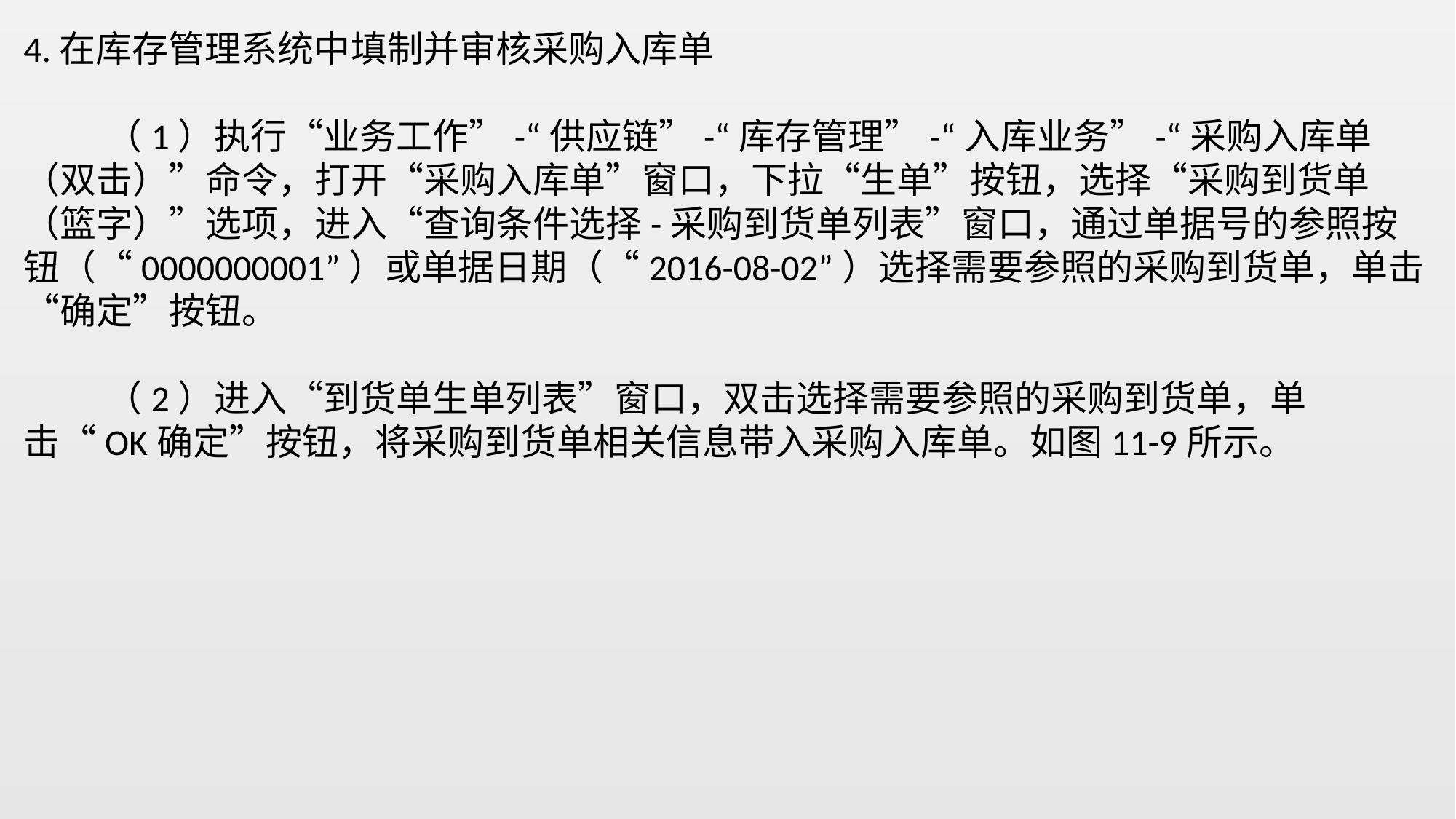

4.在库存管理系统中填制并审核采购入库单

         （1）执行“业务工作”-“供应链”-“库存管理”-“入库业务”-“采购入库单（双击）”命令，打开“采购入库单”窗口，下拉“生单”按钮，选择“采购到货单（篮字）”选项，进入“查询条件选择-采购到货单列表”窗口，通过单据号的参照按钮（“0000000001”）或单据日期（“2016-08-02”）选择需要参照的采购到货单，单击“确定”按钮。

         （2）进入“到货单生单列表”窗口，双击选择需要参照的采购到货单，单击“OK确定”按钮，将采购到货单相关信息带入采购入库单。如图11-9所示。